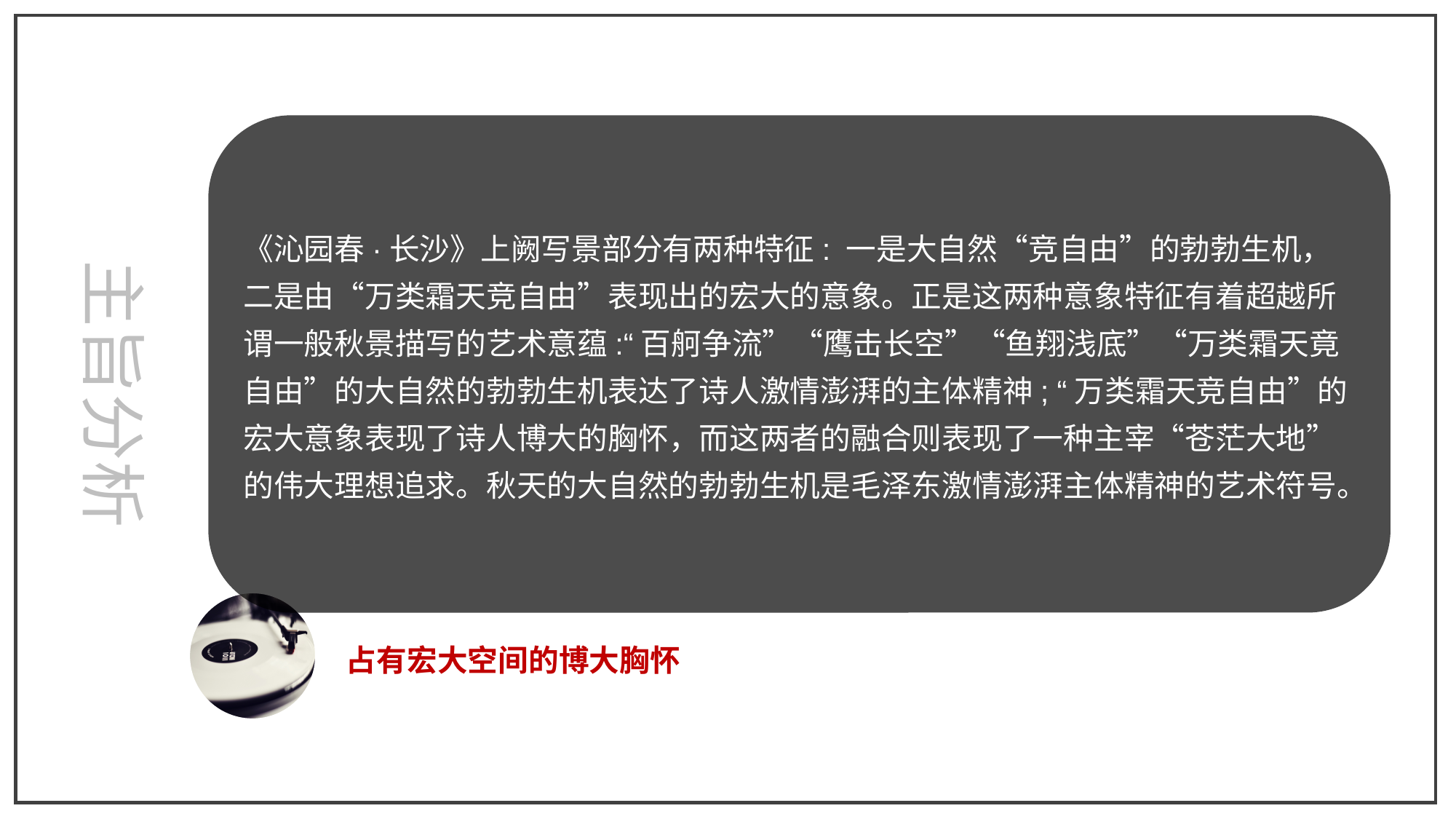

主旨分析

《沁园春·长沙》上阙写景部分有两种特征: 一是大自然“竞自由”的勃勃生机，二是由“万类霜天竞自由”表现出的宏大的意象。正是这两种意象特征有着超越所谓一般秋景描写的艺术意蕴:“百舸争流”“鹰击长空”“鱼翔浅底”“万类霜天竟自由”的大自然的勃勃生机表达了诗人激情澎湃的主体精神; “万类霜天竞自由”的宏大意象表现了诗人博大的胸怀，而这两者的融合则表现了一种主宰“苍茫大地”的伟大理想追求。秋天的大自然的勃勃生机是毛泽东激情澎湃主体精神的艺术符号。

占有宏大空间的博大胸怀